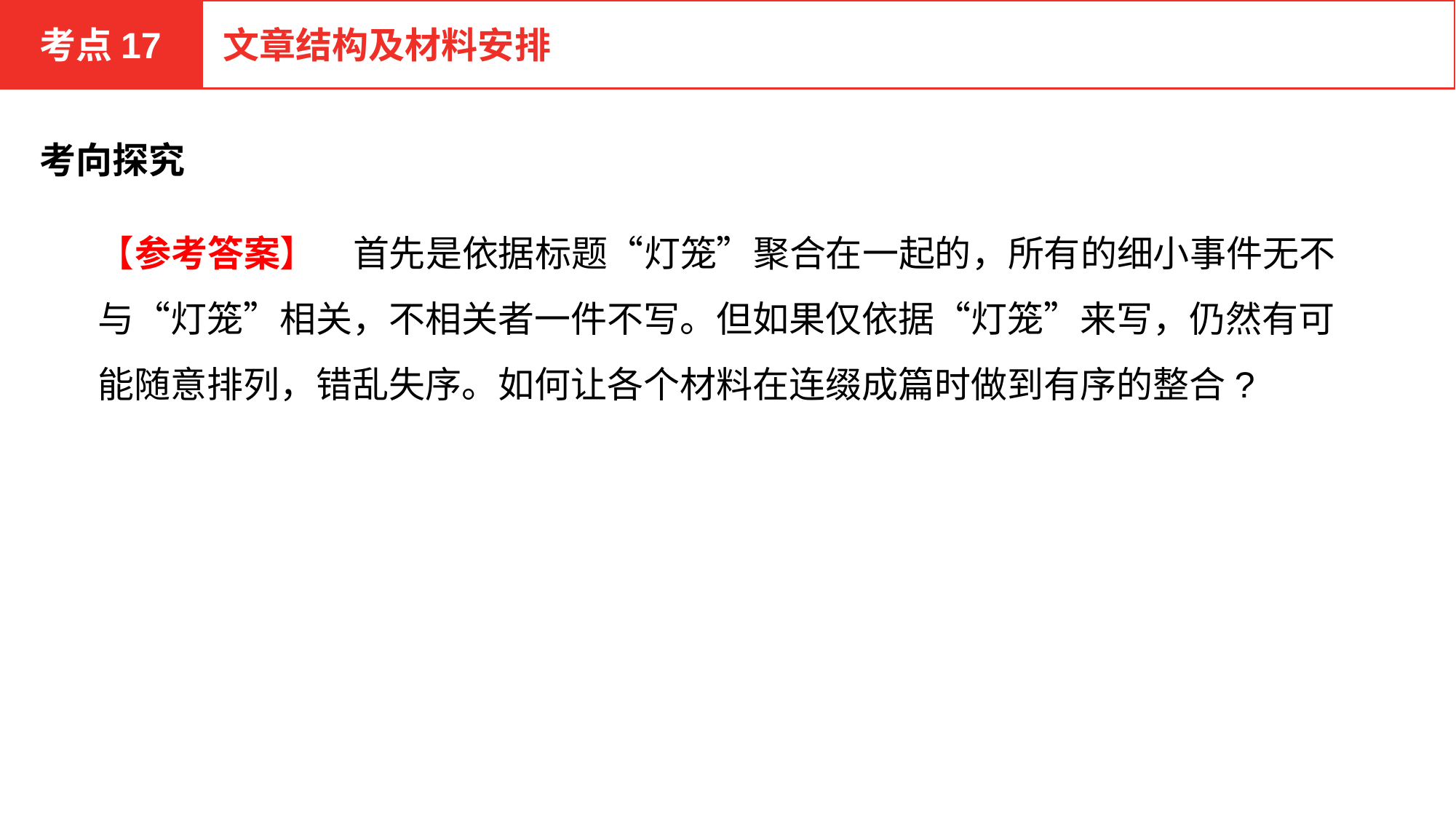

考点17
文章结构及材料安排
考向探究

【参考答案】　首先是依据标题“灯笼”聚合在一起的，所有的细小事件无不与“灯笼”相关，不相关者一件不写。但如果仅依据“灯笼”来写，仍然有可能随意排列，错乱失序。如何让各个材料在连缀成篇时做到有序的整合?